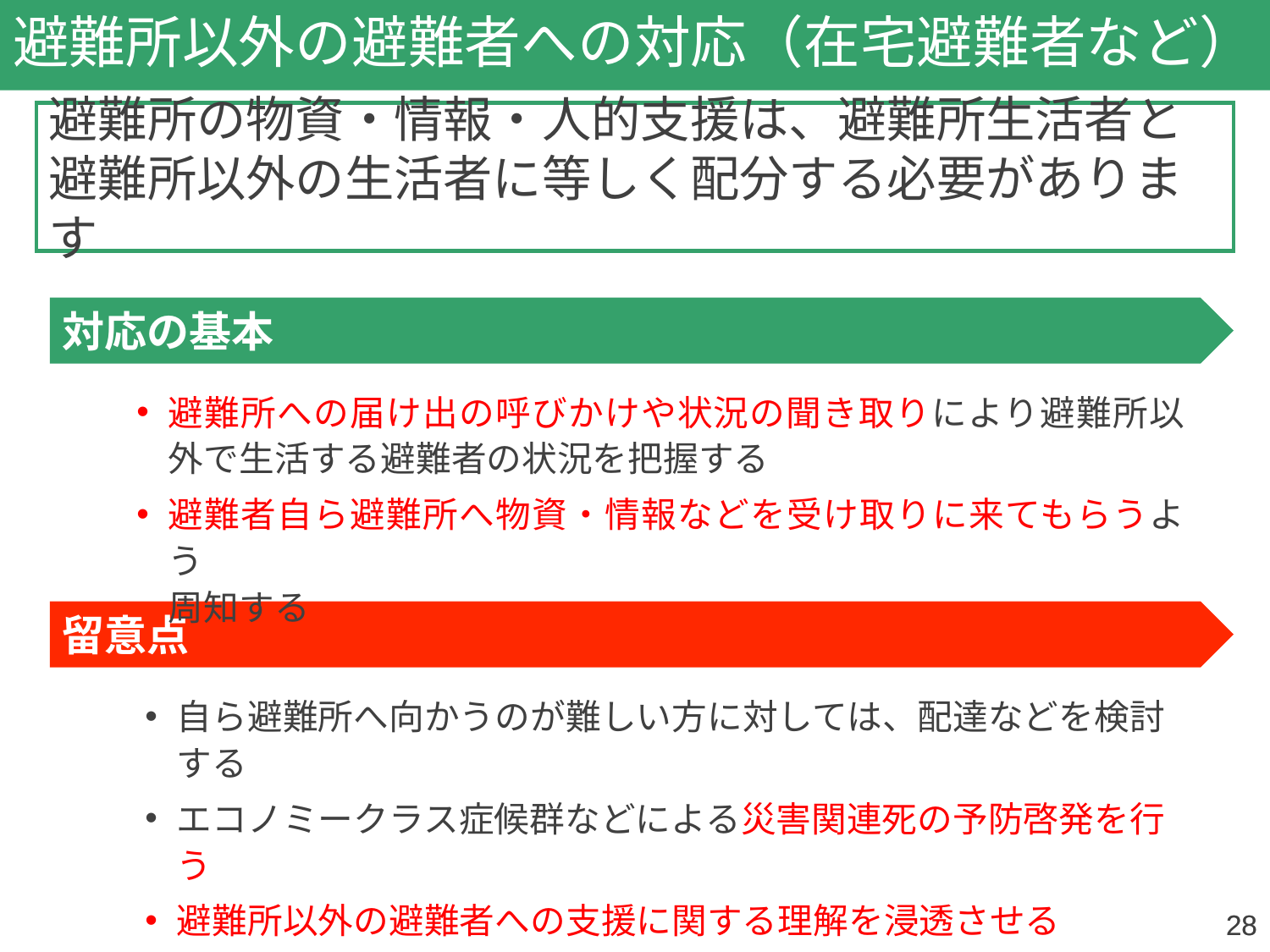

# 避難所以外の避難者への対応（在宅避難者など）
避難所の物資・情報・人的支援は、避難所生活者と
避難所以外の生活者に等しく配分する必要があります
対応の基本
避難所への届け出の呼びかけや状況の聞き取りにより避難所以外で生活する避難者の状況を把握する
避難者自ら避難所へ物資・情報などを受け取りに来てもらうよう
周知する

留意点
自ら避難所へ向かうのが難しい方に対しては、配達などを検討する
エコノミークラス症候群などによる災害関連死の予防啓発を行う
避難所以外の避難者への支援に関する理解を浸透させる
28
28